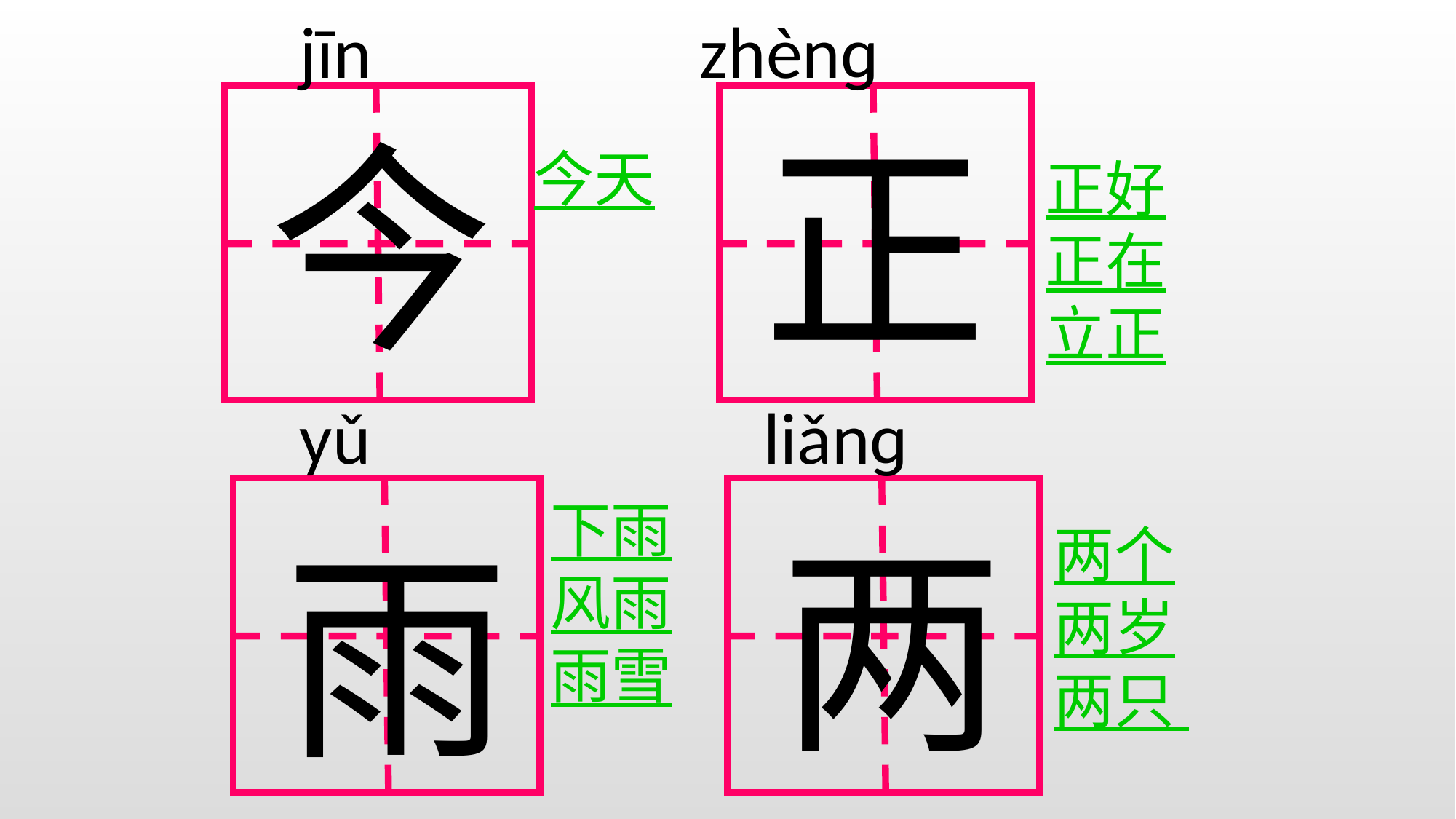

jīn                    zhènɡ

yǔ                        liǎnɡ

今
正
今天

正好
正在
立正

下雨
风雨
雨雪

两
雨
两个
两岁
两只